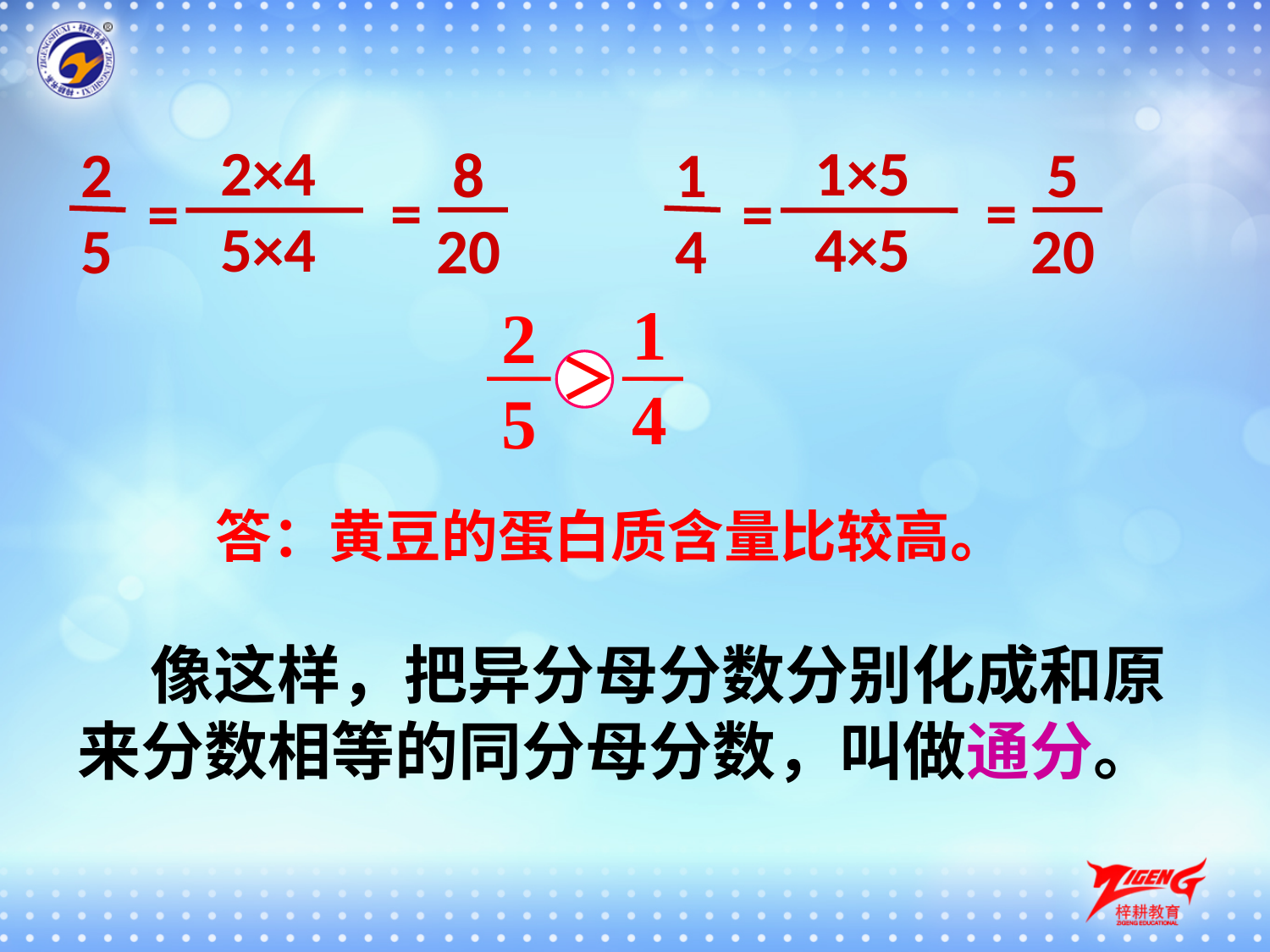

2×4
5×4
1×5
4×5
2
5
8
20
1
4
5
20
=
=
=
=

1
4

2
5

＞
答：黄豆的蛋白质含量比较高。
    像这样，把异分母分数分别化成和原来分数相等的同分母分数，叫做通分。